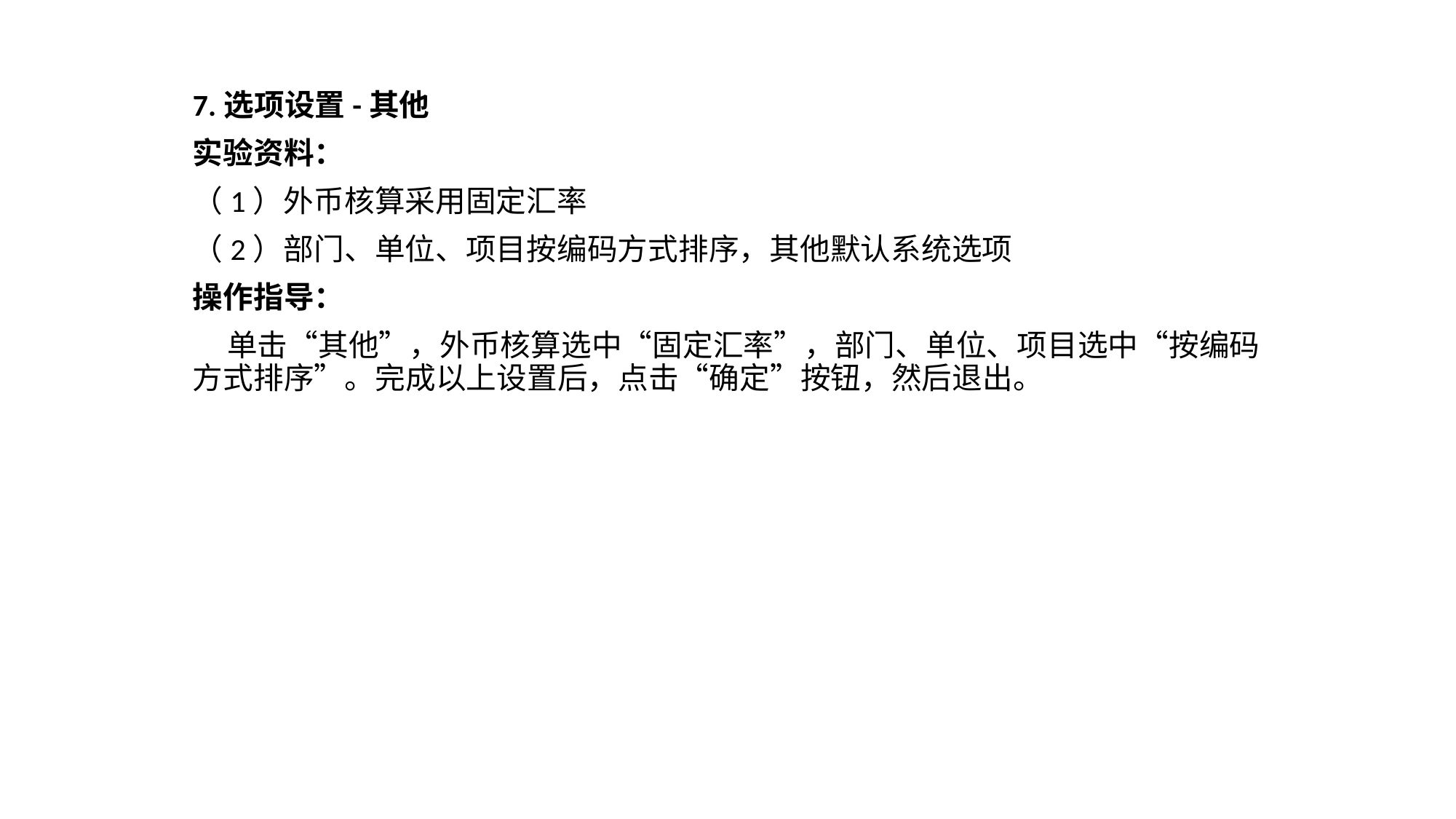

7.选项设置-其他
实验资料：
（1）外币核算采用固定汇率
（2）部门、单位、项目按编码方式排序，其他默认系统选项
操作指导：
    单击“其他”，外币核算选中“固定汇率”，部门、单位、项目选中“按编码方式排序”。完成以上设置后，点击“确定”按钮，然后退出。